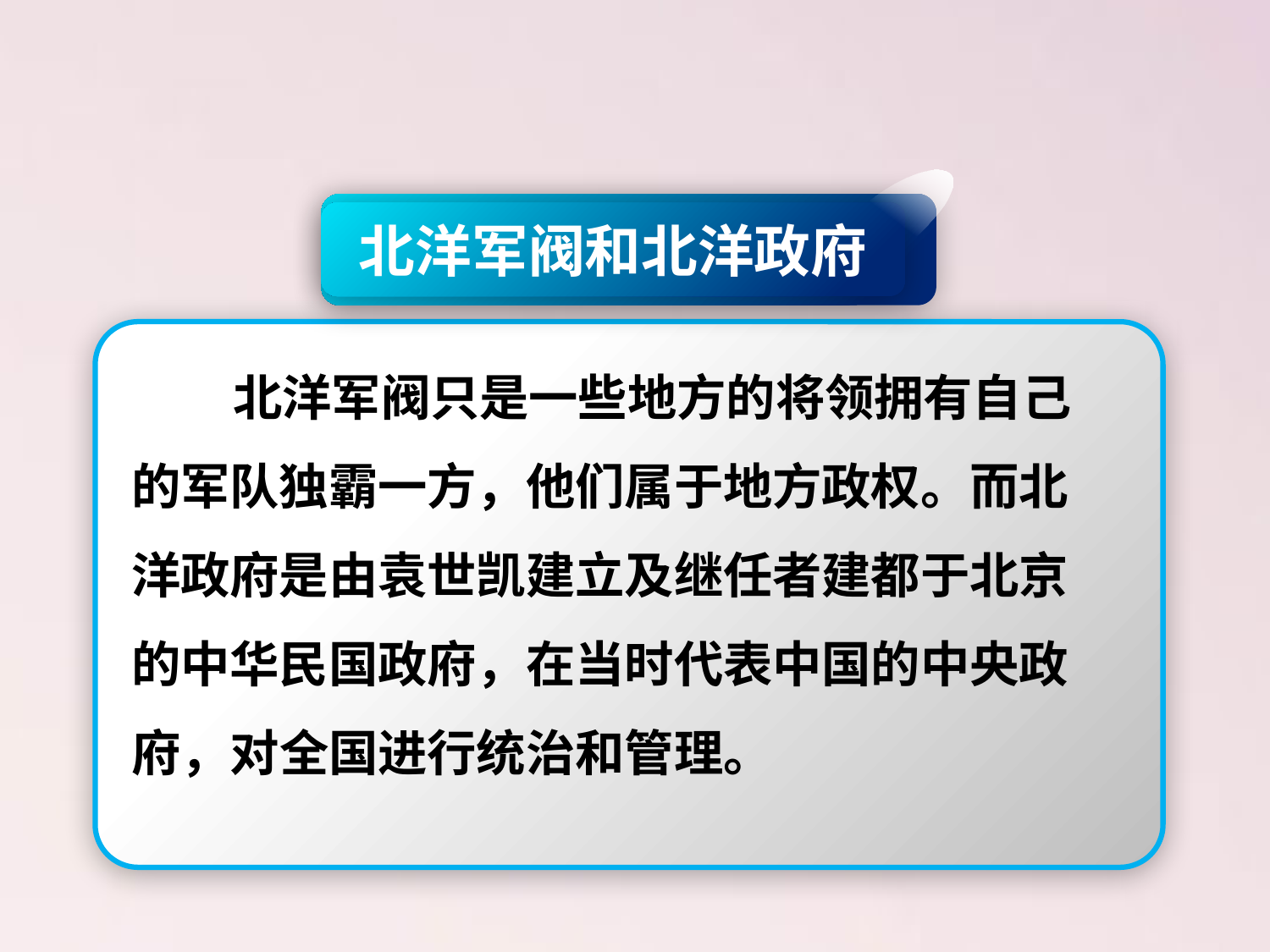

北洋军阀和北洋政府

        北洋军阀只是一些地方的将领拥有自己的军队独霸一方，他们属于地方政权。而北洋政府是由袁世凯建立及继任者建都于北京的中华民国政府，在当时代表中国的中央政府，对全国进行统治和管理。